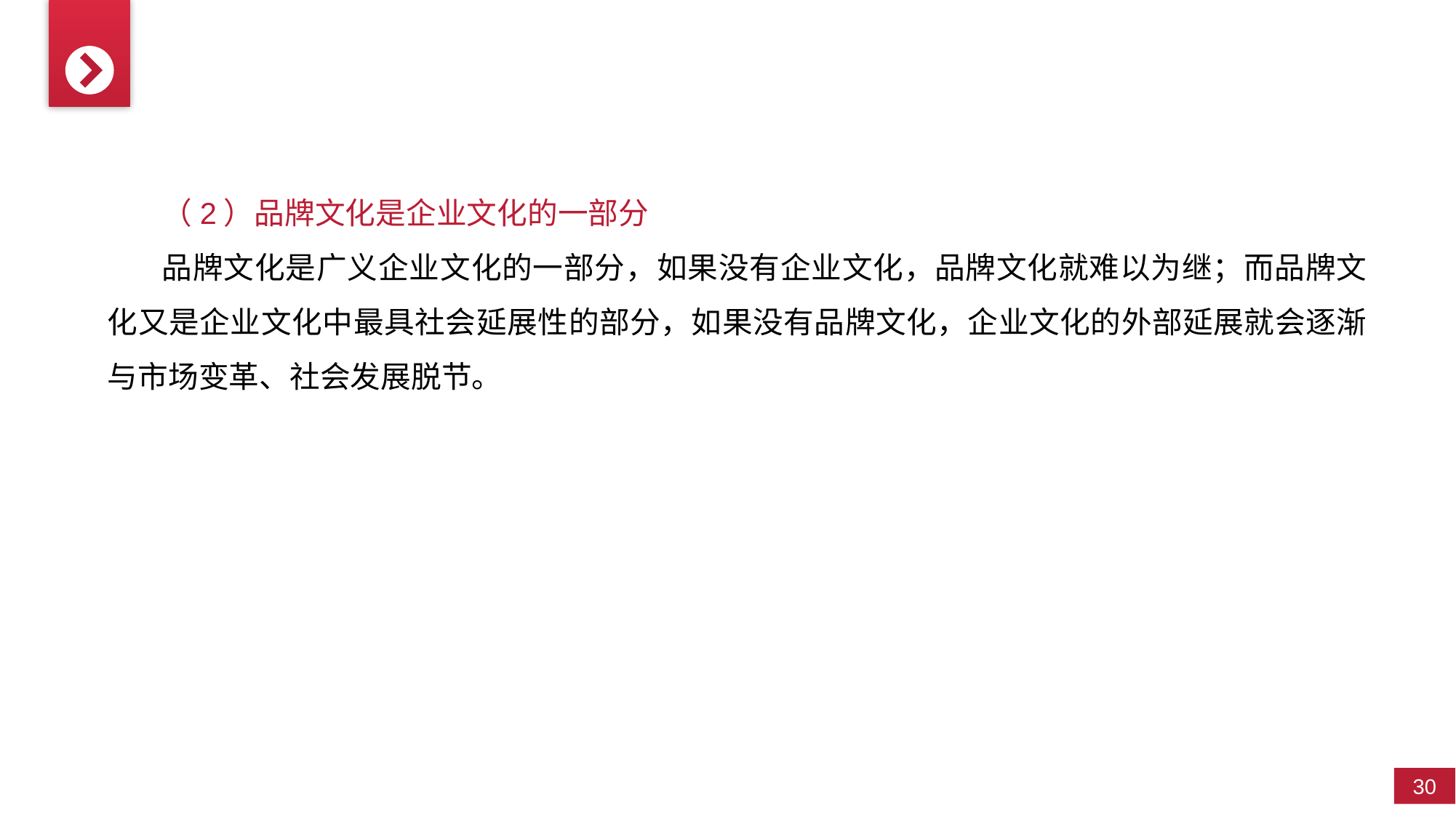

（2）品牌文化是企业文化的一部分
品牌文化是广义企业文化的一部分，如果没有企业文化，品牌文化就难以为继；而品牌文化又是企业文化中最具社会延展性的部分，如果没有品牌文化，企业文化的外部延展就会逐渐与市场变革、社会发展脱节。